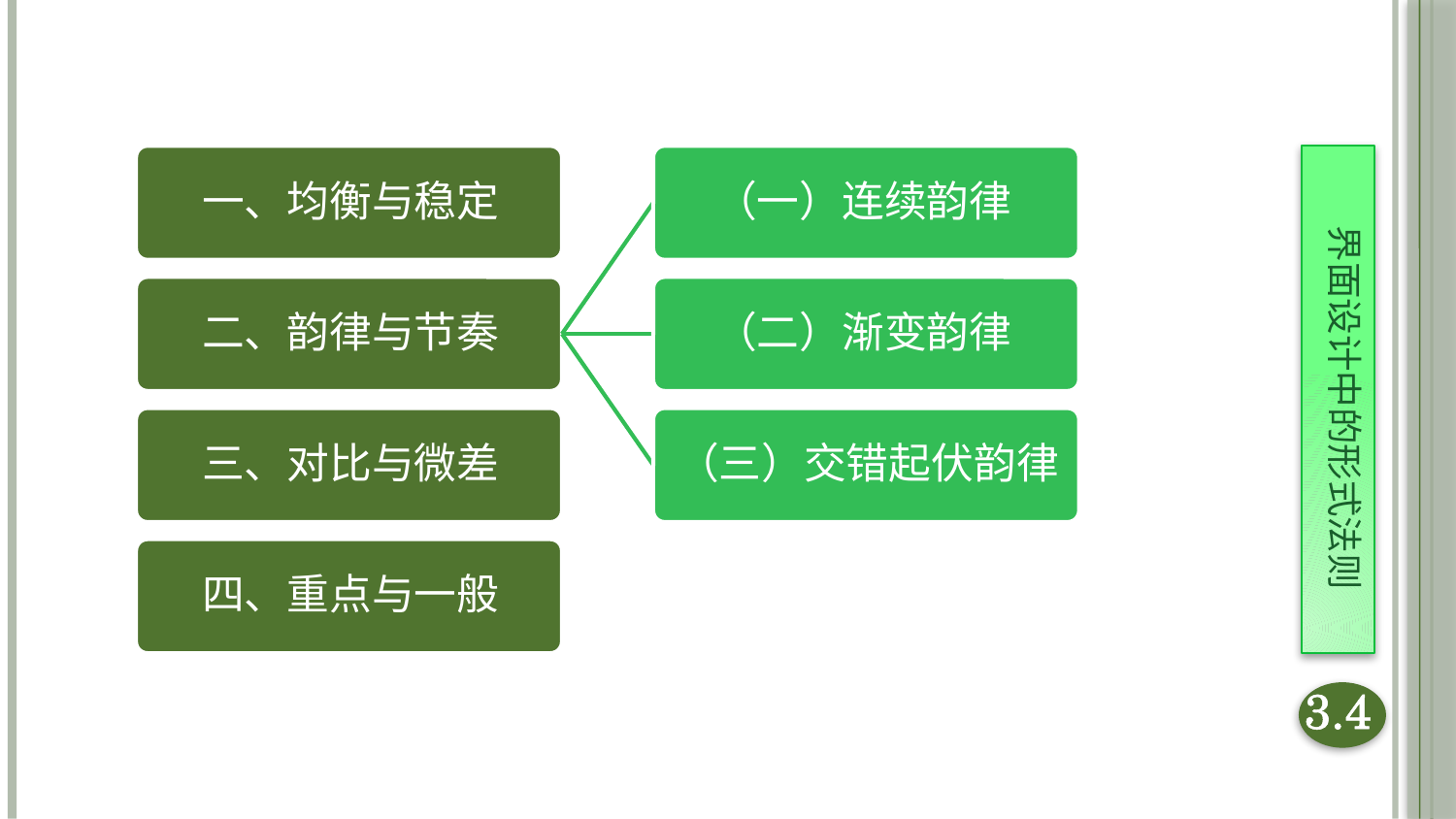

界面设计中的形式法则
一、均衡与稳定
二、韵律与节奏

（一）连续韵律

（二）渐变韵律

（三）交错起伏韵律
三、对比与微差
四、重点与一般
3.4